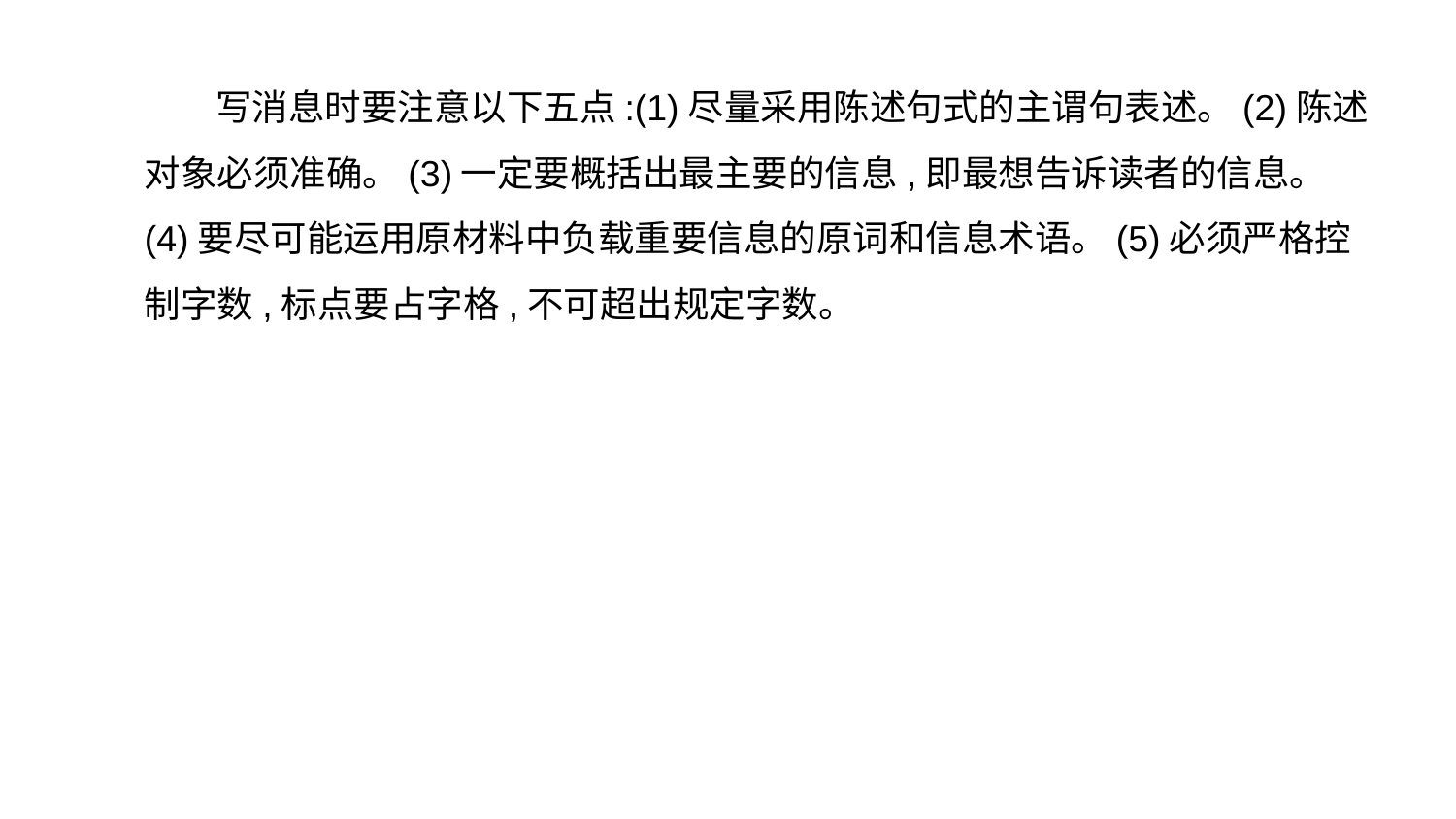

写消息时要注意以下五点:(1)尽量采用陈述句式的主谓句表述。(2)陈述对象必须准确。(3)一定要概括出最主要的信息,即最想告诉读者的信息。(4)要尽可能运用原材料中负载重要信息的原词和信息术语。(5)必须严格控制字数,标点要占字格,不可超出规定字数。